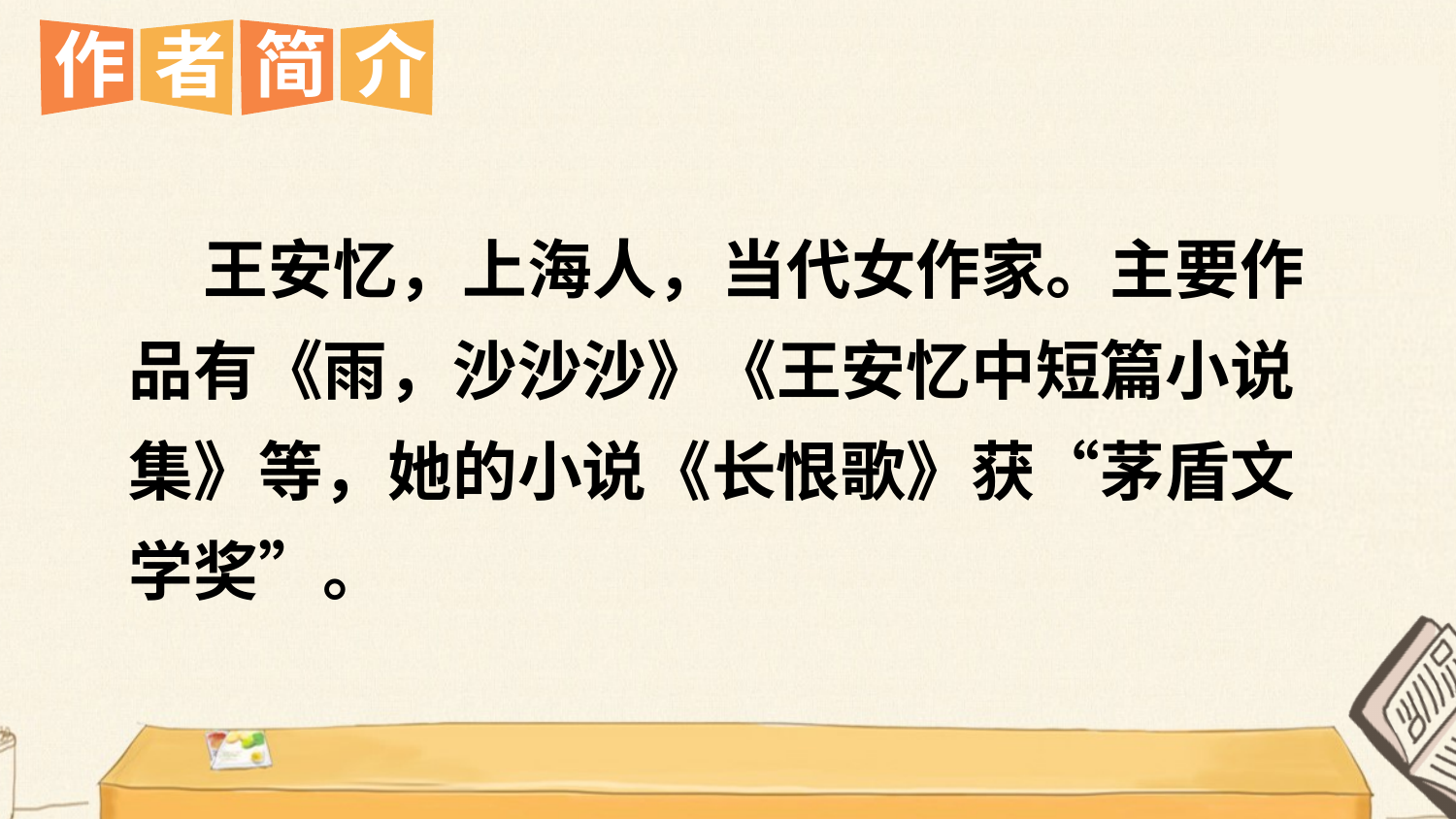

作
者
简
介
    王安忆，上海人，当代女作家。主要作品有《雨，沙沙沙》《王安忆中短篇小说集》等，她的小说《长恨歌》获“茅盾文学奖”。